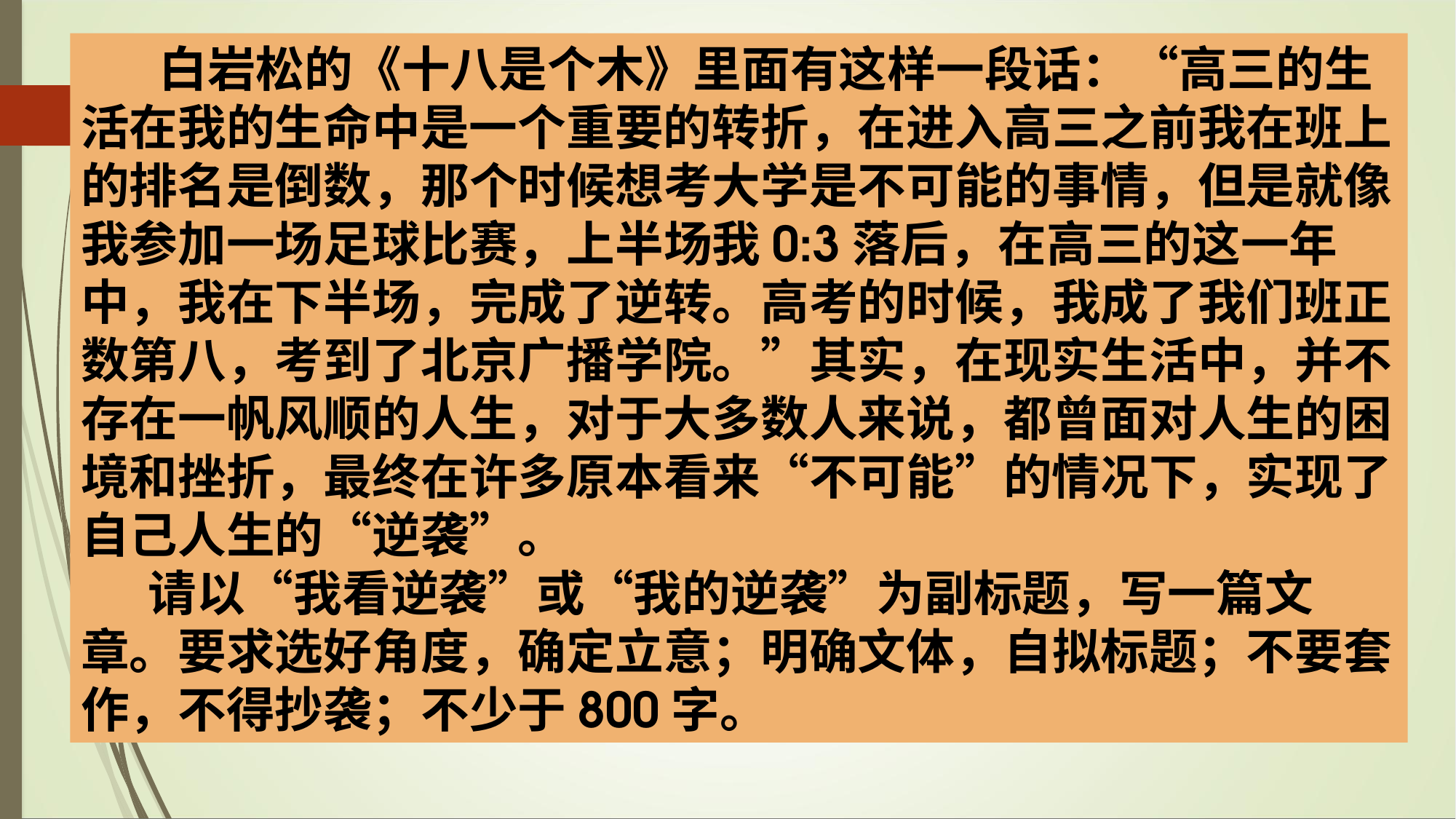

白岩松的《十八是个木》里面有这样一段话：“高三的生活在我的生命中是一个重要的转折，在进入高三之前我在班上的排名是倒数，那个时候想考大学是不可能的事情，但是就像我参加一场足球比赛，上半场我0:3落后，在高三的这一年中，我在下半场，完成了逆转。高考的时候，我成了我们班正数第八，考到了北京广播学院。”其实，在现实生活中，并不存在一帆风顺的人生，对于大多数人来说，都曾面对人生的困境和挫折，最终在许多原本看来“不可能”的情况下，实现了自己人生的“逆袭”。
     请以“我看逆袭”或“我的逆袭”为副标题，写一篇文章。要求选好角度，确定立意；明确文体，自拟标题；不要套作，不得抄袭；不少于800字。